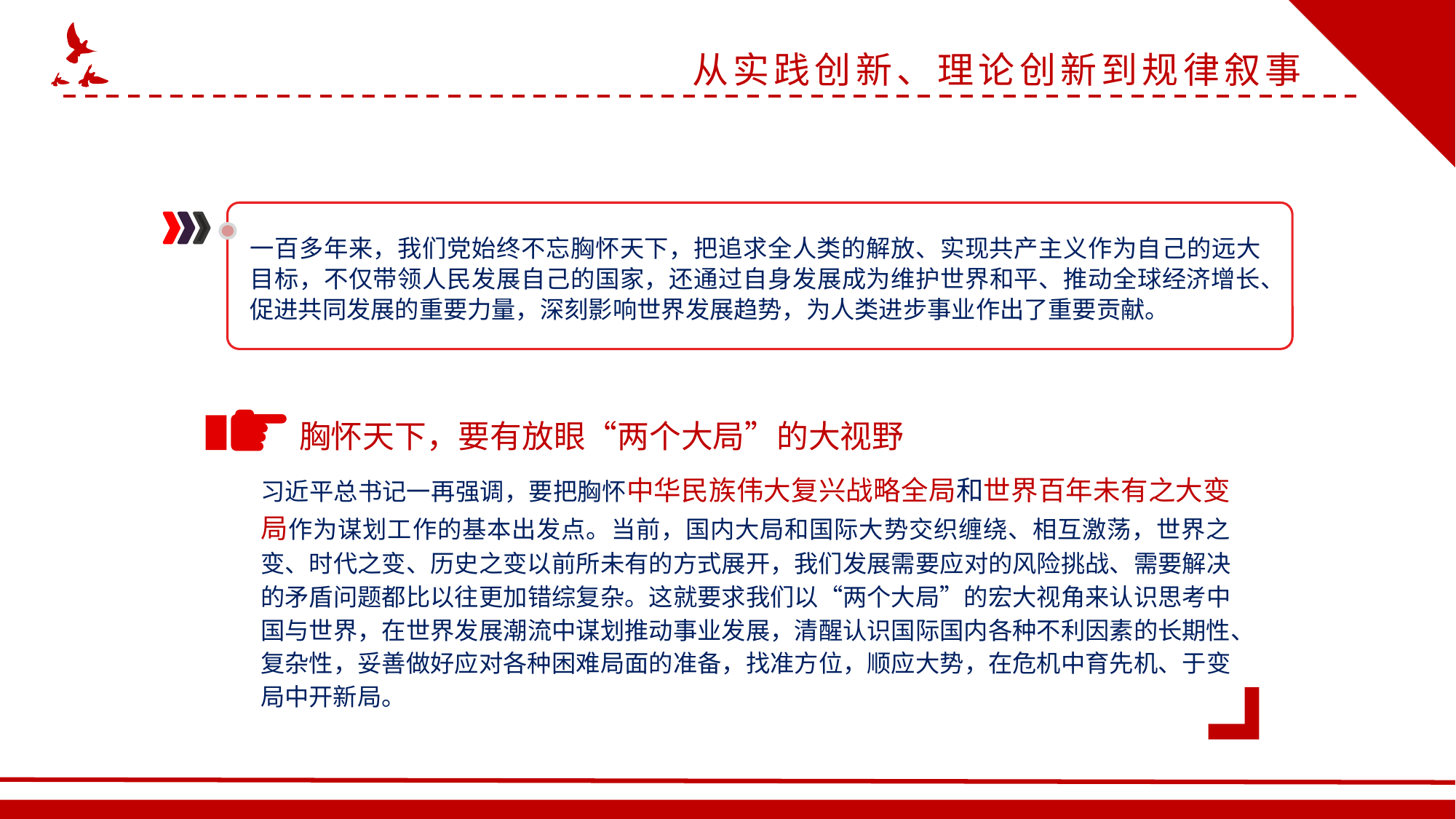

延迟符

一百多年来，我们党始终不忘胸怀天下，把追求全人类的解放、实现共产主义作为自己的远大目标，不仅带领人民发展自己的国家，还通过自身发展成为维护世界和平、推动全球经济增长、促进共同发展的重要力量，深刻影响世界发展趋势，为人类进步事业作出了重要贡献。

胸怀天下，要有放眼“两个大局”的大视野
习近平总书记一再强调，要把胸怀中华民族伟大复兴战略全局和世界百年未有之大变局作为谋划工作的基本出发点。当前，国内大局和国际大势交织缠绕、相互激荡，世界之变、时代之变、历史之变以前所未有的方式展开，我们发展需要应对的风险挑战、需要解决的矛盾问题都比以往更加错综复杂。这就要求我们以“两个大局”的宏大视角来认识思考中国与世界，在世界发展潮流中谋划推动事业发展，清醒认识国际国内各种不利因素的长期性、复杂性，妥善做好应对各种困难局面的准备，找准方位，顺应大势，在危机中育先机、于变局中开新局。